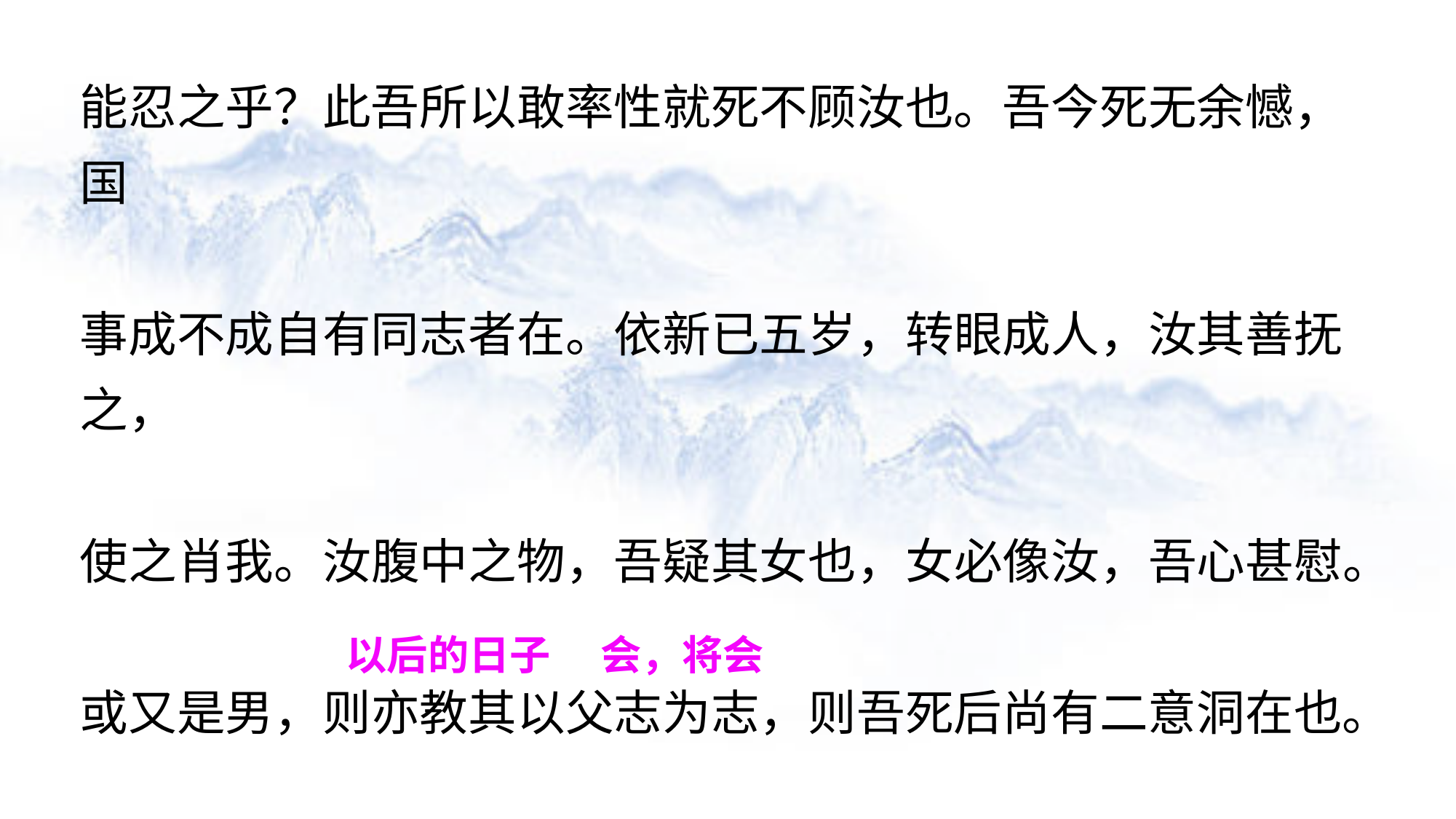

能忍之乎？此吾所以敢率性就死不顾汝也。吾今死无余憾，国

事成不成自有同志者在。依新已五岁，转眼成人，汝其善抚之，

使之肖我。汝腹中之物，吾疑其女也，女必像汝，吾心甚慰。

或又是男，则亦教其以父志为志，则吾死后尚有二意洞在也。

幸甚，幸甚！吾家后日当甚贫，贫无所苦，清静过日而已。
以后的日子
会，将会